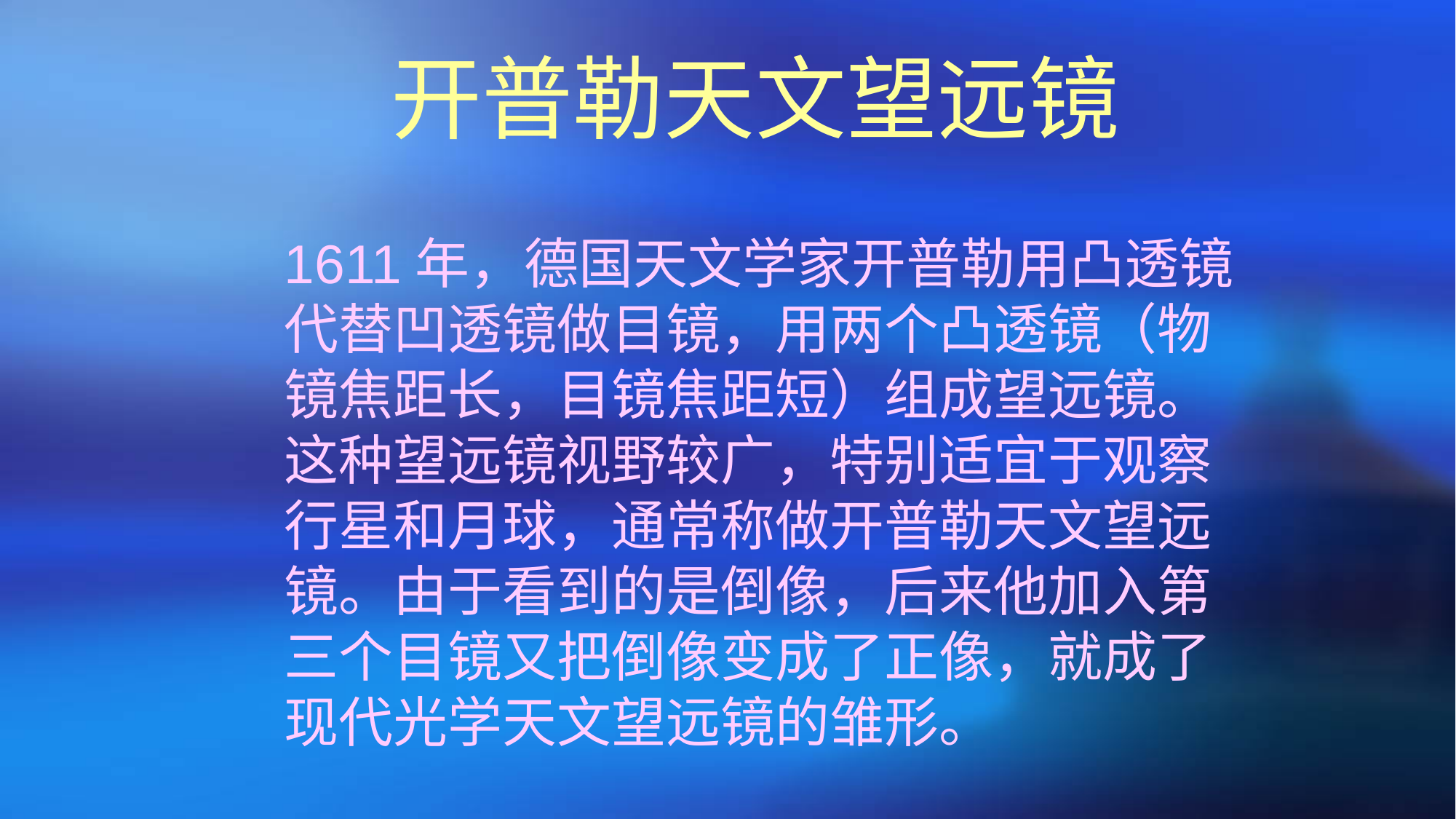

开普勒天文望远镜
1611年，德国天文学家开普勒用凸透镜
代替凹透镜做目镜，用两个凸透镜（物
镜焦距长，目镜焦距短）组成望远镜。
这种望远镜视野较广，特别适宜于观察
行星和月球，通常称做开普勒天文望远
镜。由于看到的是倒像，后来他加入第
三个目镜又把倒像变成了正像，就成了
现代光学天文望远镜的雏形。